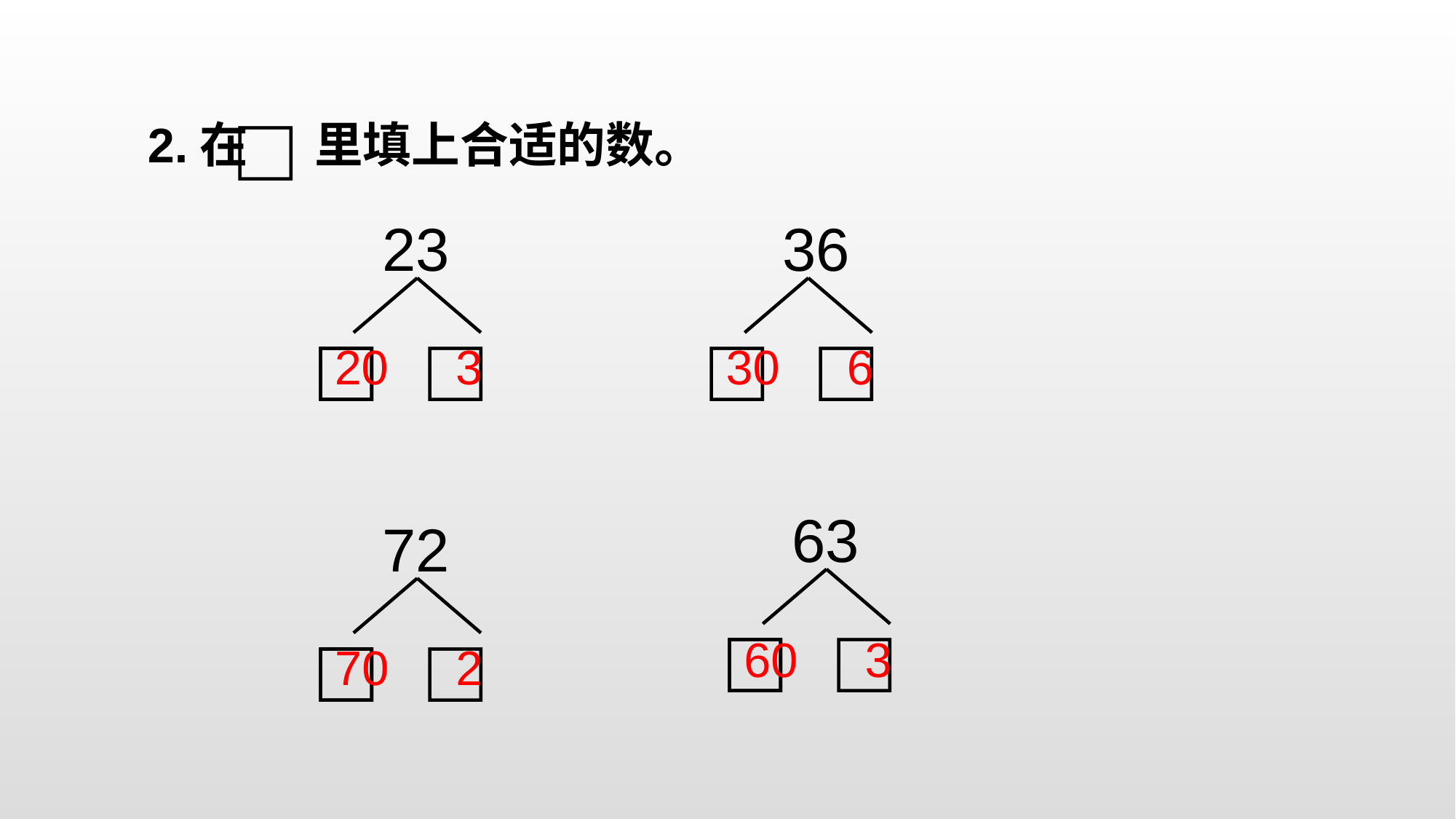

□
2.在      里填上合适的数。
23

□
□
□
36

□
□
20     3
30     6
63

□
□
□
72

□
□
□
60     3
70     2